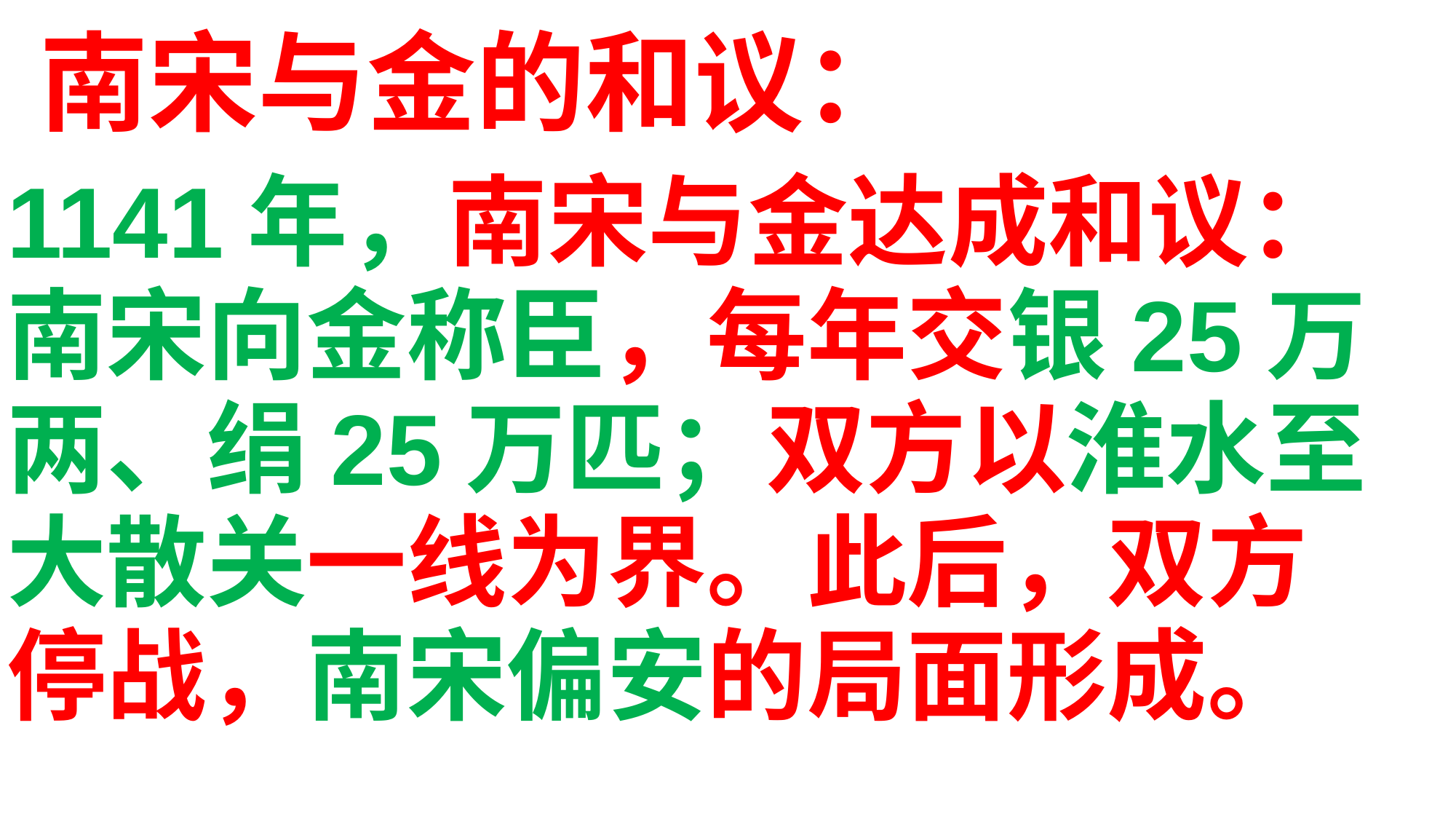

# 南宋与金的和议：
1141年，南宋与金达成和议：南宋向金称臣，每年交银25万两、绢25万匹；双方以淮水至大散关一线为界。此后，双方停战，南宋偏安的局面形成。